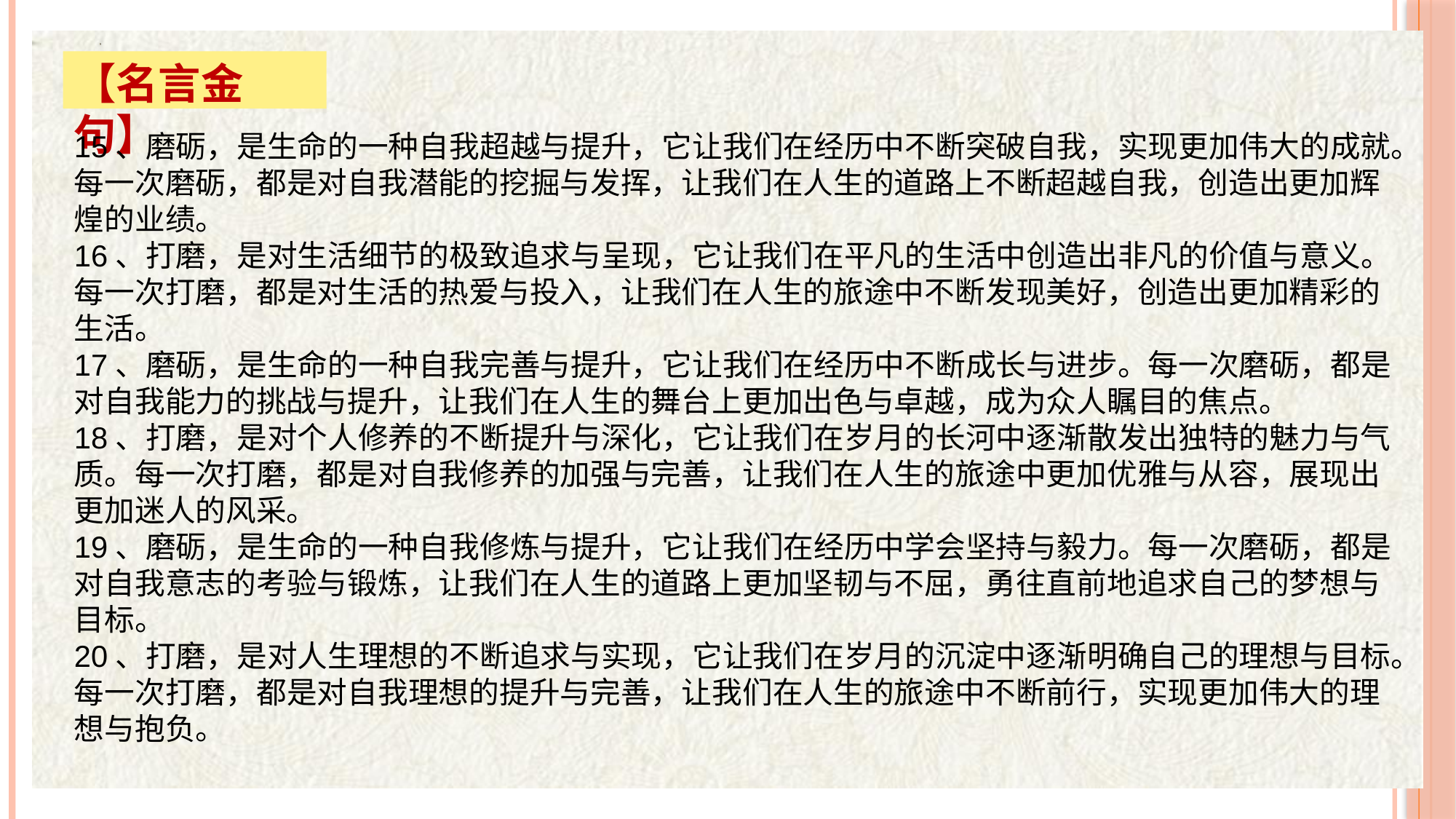

【名言金句】
15、磨砺，是生命的一种自我超越与提升，它让我们在经历中不断突破自我，实现更加伟大的成就。每一次磨砺，都是对自我潜能的挖掘与发挥，让我们在人生的道路上不断超越自我，创造出更加辉煌的业绩。
16、打磨，是对生活细节的极致追求与呈现，它让我们在平凡的生活中创造出非凡的价值与意义。每一次打磨，都是对生活的热爱与投入，让我们在人生的旅途中不断发现美好，创造出更加精彩的生活。
17、磨砺，是生命的一种自我完善与提升，它让我们在经历中不断成长与进步。每一次磨砺，都是对自我能力的挑战与提升，让我们在人生的舞台上更加出色与卓越，成为众人瞩目的焦点。
18、打磨，是对个人修养的不断提升与深化，它让我们在岁月的长河中逐渐散发出独特的魅力与气质。每一次打磨，都是对自我修养的加强与完善，让我们在人生的旅途中更加优雅与从容，展现出更加迷人的风采。
19、磨砺，是生命的一种自我修炼与提升，它让我们在经历中学会坚持与毅力。每一次磨砺，都是对自我意志的考验与锻炼，让我们在人生的道路上更加坚韧与不屈，勇往直前地追求自己的梦想与目标。
20、打磨，是对人生理想的不断追求与实现，它让我们在岁月的沉淀中逐渐明确自己的理想与目标。每一次打磨，都是对自我理想的提升与完善，让我们在人生的旅途中不断前行，实现更加伟大的理想与抱负。